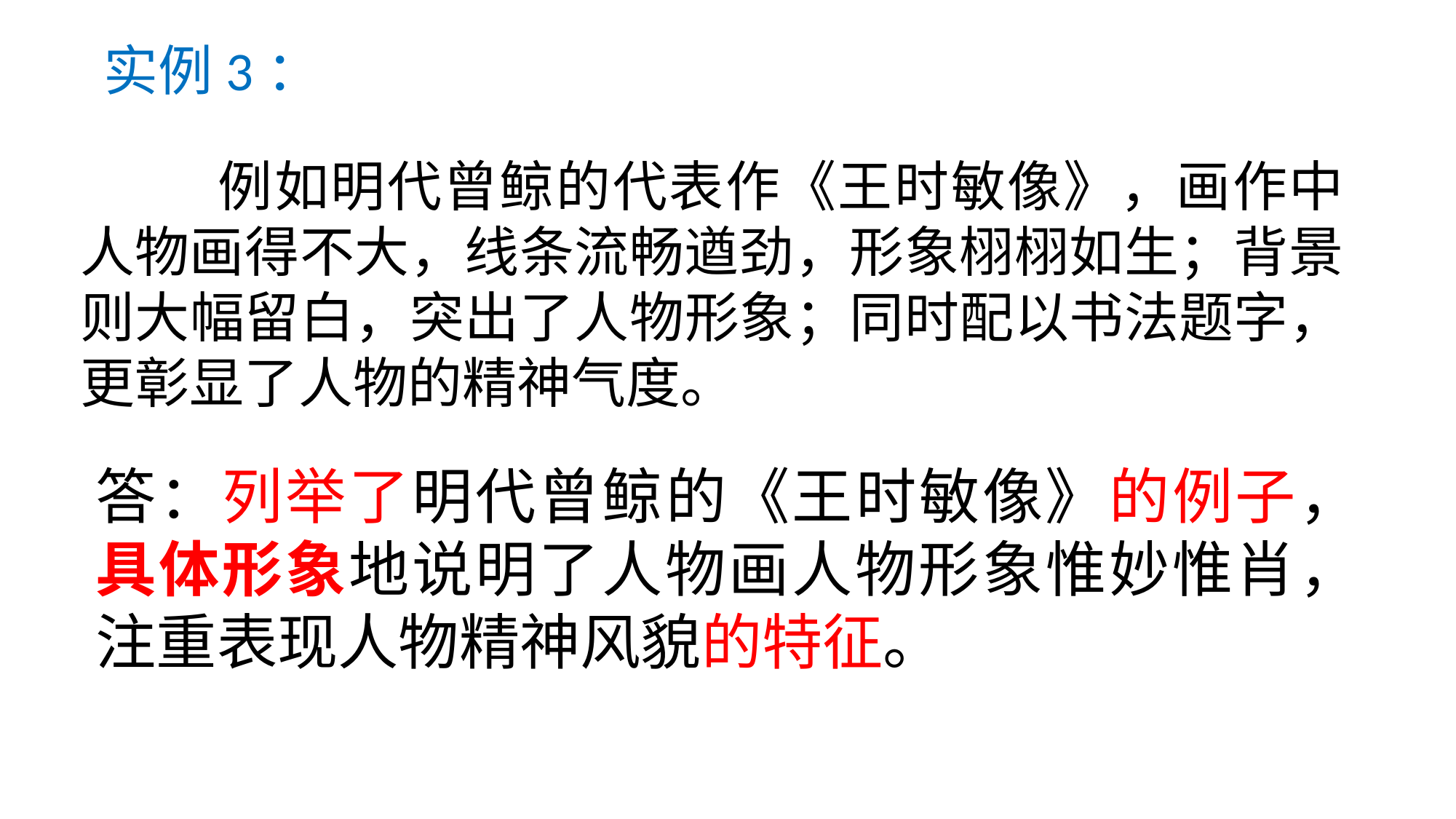

实例3：

         例如明代曾鲸的代表作《王时敏像》，画作中人物画得不大，线条流畅遒劲，形象栩栩如生；背景则大幅留白，突出了人物形象；同时配以书法题字，更彰显了人物的精神气度。
答：列举了明代曾鲸的《王时敏像》的例子，具体形象地说明了人物画人物形象惟妙惟肖，注重表现人物精神风貌的特征。